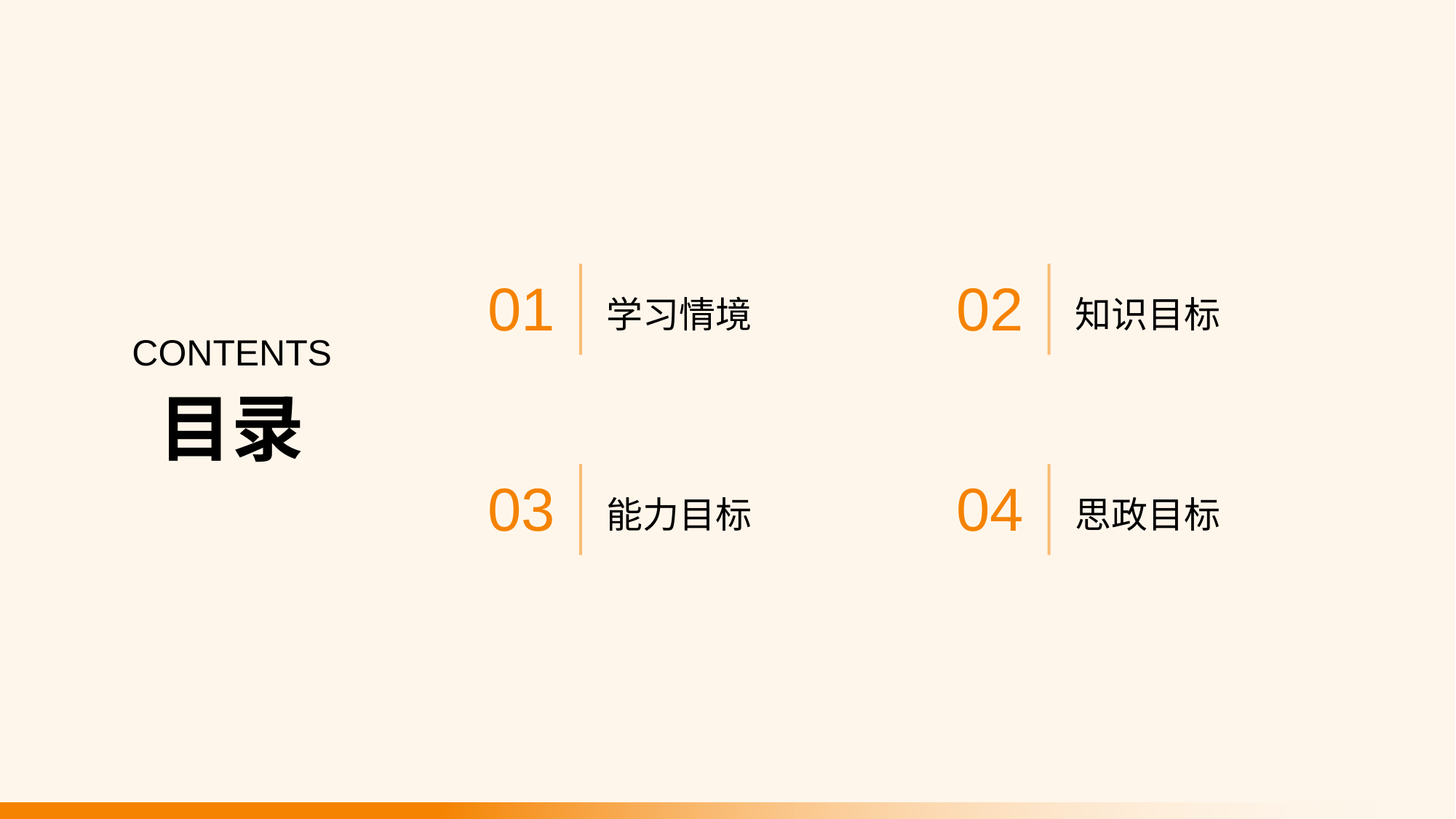

学习情境
知识目标

01
02
CONTENTS
目录
能力目标
思政目标

03
04